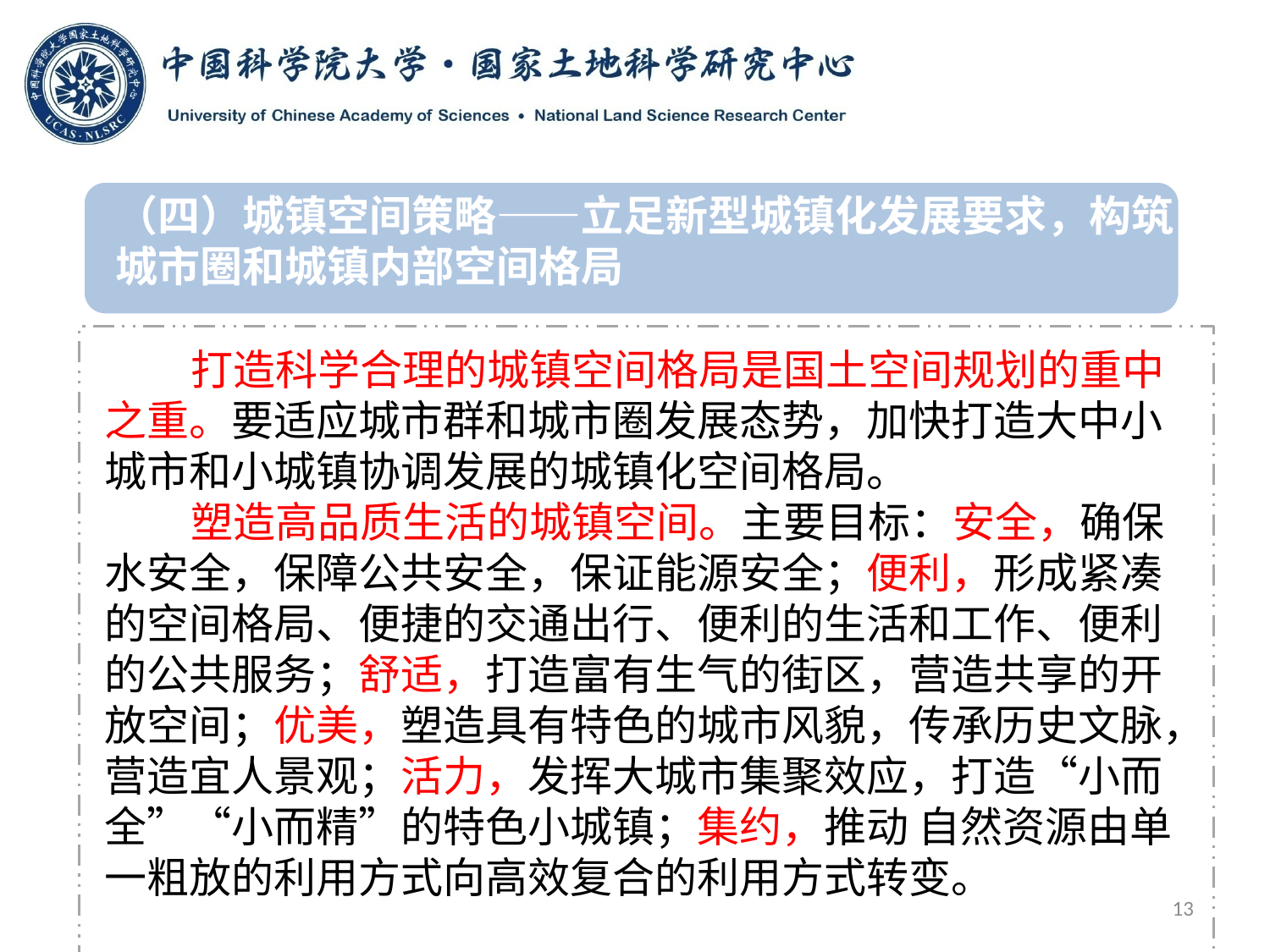

（四）城镇空间策略——立足新型城镇化发展要求，构筑城市圈和城镇内部空间格局

        打造科学合理的城镇空间格局是国土空间规划的重中之重。要适应城市群和城市圈发展态势，加快打造大中小城市和小城镇协调发展的城镇化空间格局。
        塑造高品质生活的城镇空间。主要目标：安全，确保水安全，保障公共安全，保证能源安全；便利，形成紧凑的空间格局、便捷的交通出行、便利的生活和工作、便利的公共服务；舒适，打造富有生气的街区，营造共享的开放空间；优美，塑造具有特色的城市风貌，传承历史文脉，营造宜人景观；活力，发挥大城市集聚效应，打造“小而全”“小而精”的特色小城镇；集约，推动 自然资源由单一粗放的利用方式向高效复合的利用方式转变。

13